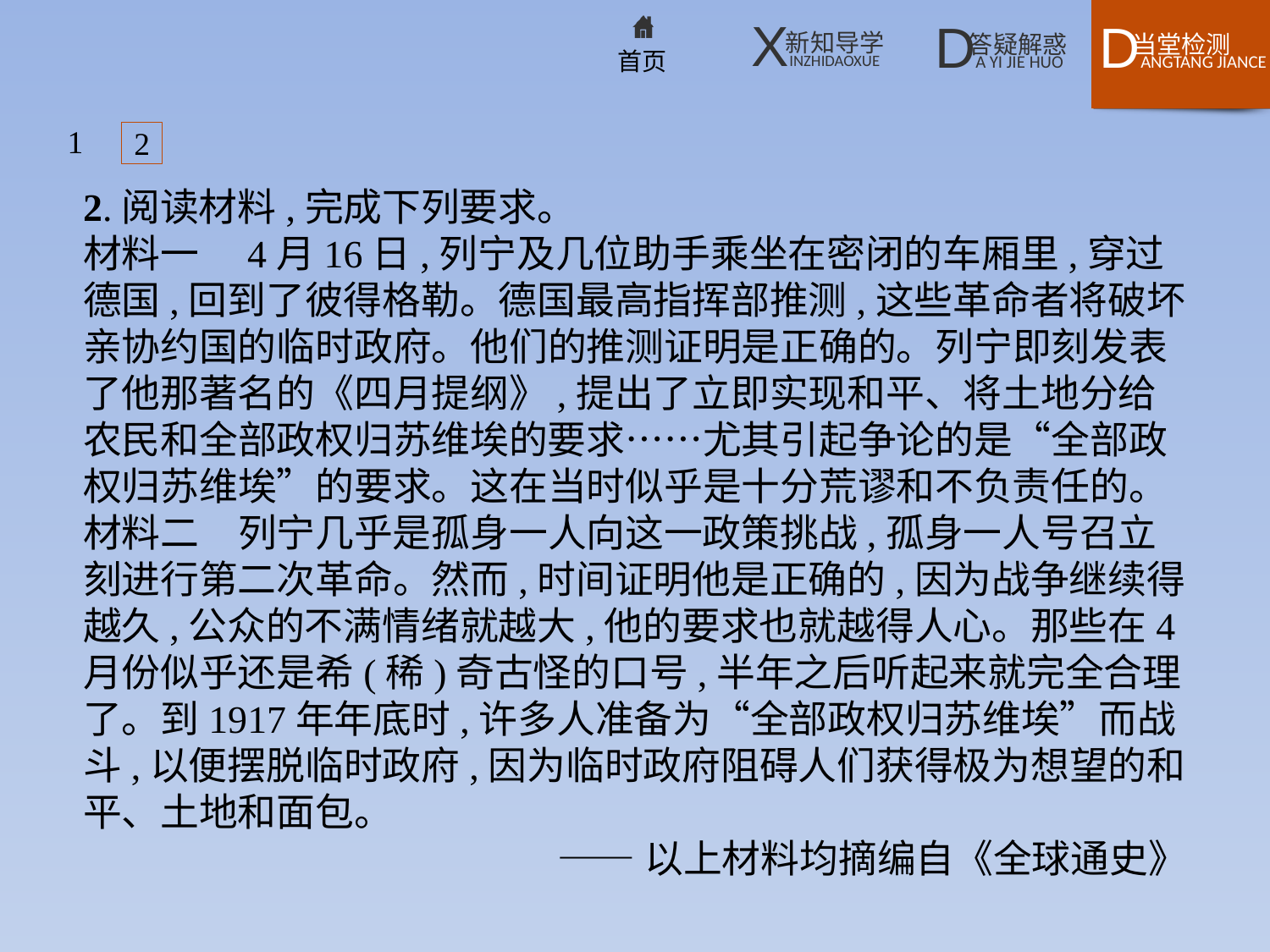

1
2
2.阅读材料,完成下列要求。
材料一　4月16日,列宁及几位助手乘坐在密闭的车厢里,穿过德国,回到了彼得格勒。德国最高指挥部推测,这些革命者将破坏亲协约国的临时政府。他们的推测证明是正确的。列宁即刻发表了他那著名的《四月提纲》,提出了立即实现和平、将土地分给农民和全部政权归苏维埃的要求……尤其引起争论的是“全部政权归苏维埃”的要求。这在当时似乎是十分荒谬和不负责任的。
材料二　列宁几乎是孤身一人向这一政策挑战,孤身一人号召立刻进行第二次革命。然而,时间证明他是正确的,因为战争继续得越久,公众的不满情绪就越大,他的要求也就越得人心。那些在4月份似乎还是希(稀)奇古怪的口号,半年之后听起来就完全合理了。到1917年年底时,许多人准备为“全部政权归苏维埃”而战斗,以便摆脱临时政府,因为临时政府阻碍人们获得极为想望的和平、土地和面包。
——以上材料均摘编自《全球通史》